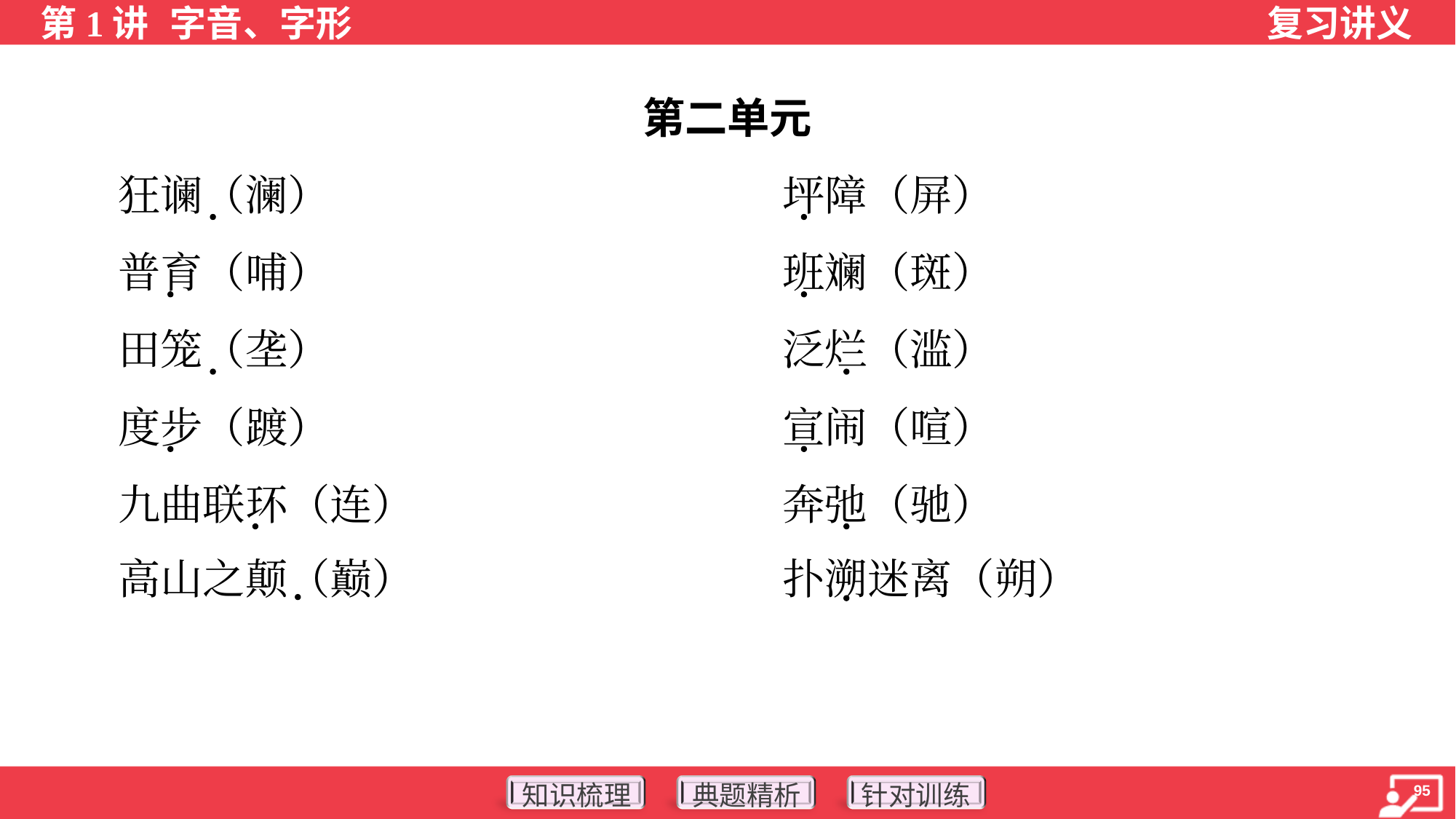

第二单元
    狂谰（澜）	坪障（屏）
    普育（哺）	班斓（斑）
    田笼（垄）	泛烂（滥）
    度步（踱）	宣闹（喧）
    九曲联环（连）	奔弛（驰）
    高山之颠（巅）	扑溯迷离（朔）